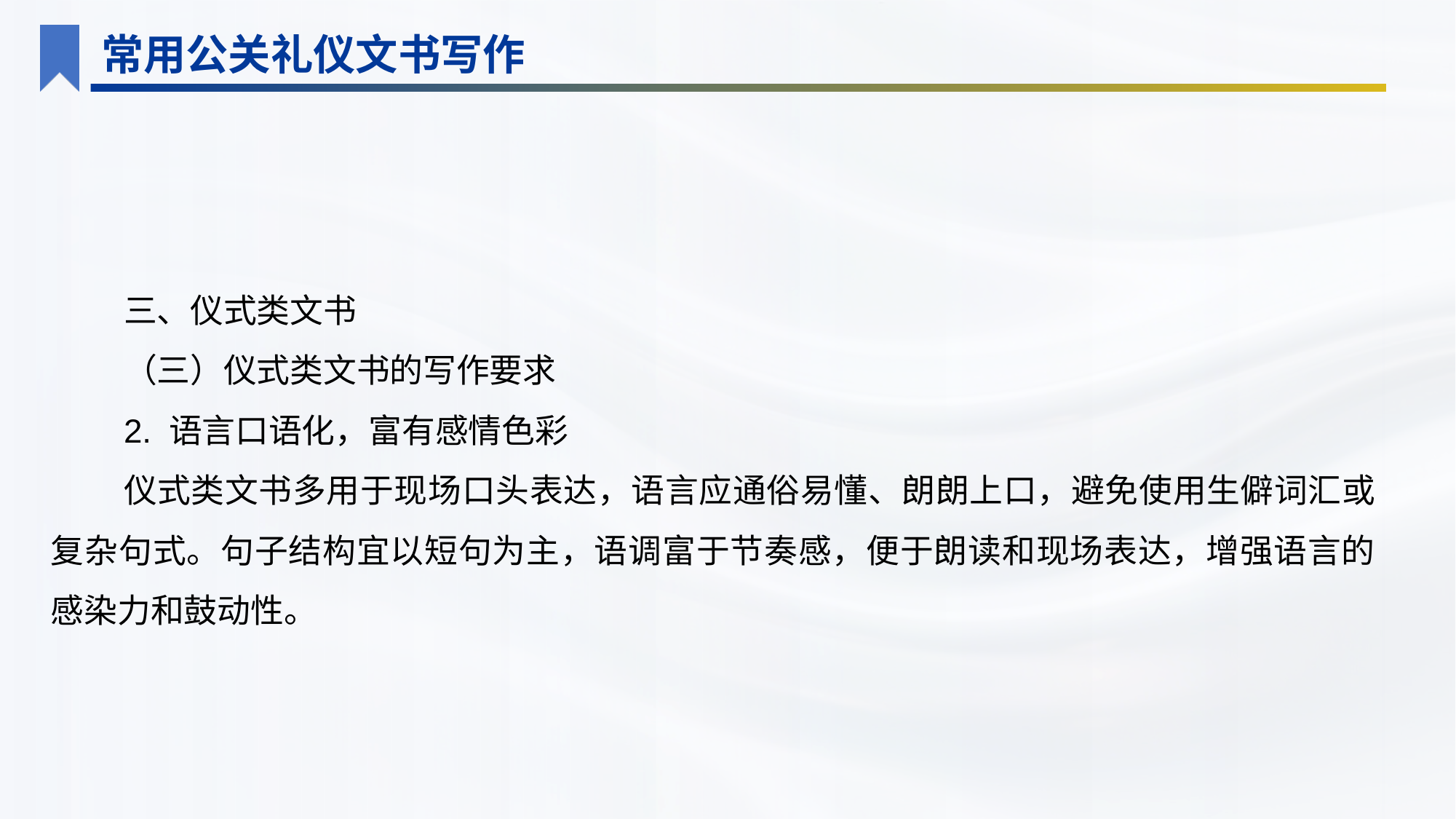

常用公关礼仪文书写作
三、仪式类文书
（三）仪式类文书的写作要求
2. 语言口语化，富有感情色彩
仪式类文书多用于现场口头表达，语言应通俗易懂、朗朗上口，避免使用生僻词汇或复杂句式。句子结构宜以短句为主，语调富于节奏感，便于朗读和现场表达，增强语言的感染力和鼓动性。